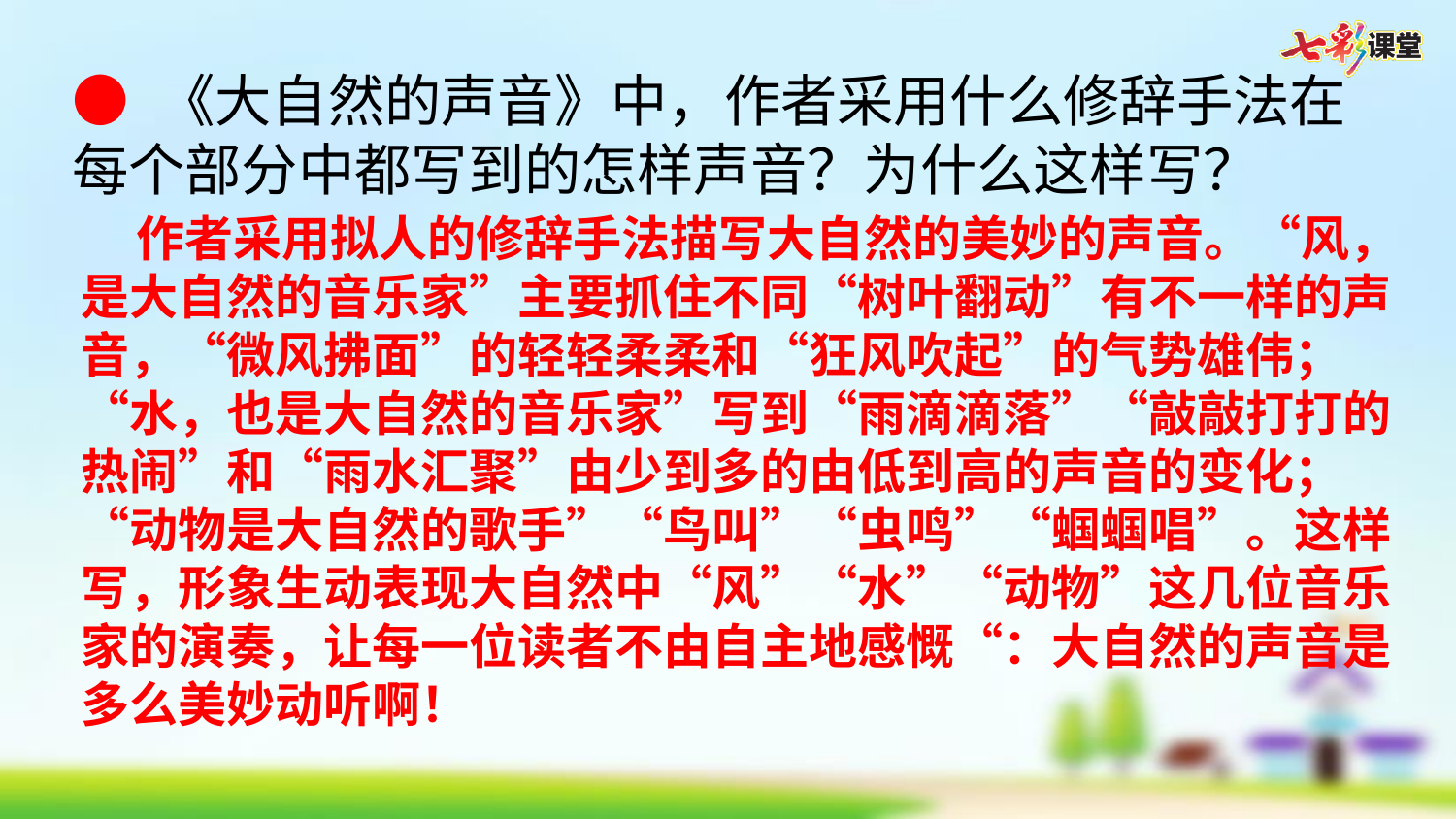

● 《大自然的声音》中，作者采用什么修辞手法在每个部分中都写到的怎样声音？为什么这样写？
    作者采用拟人的修辞手法描写大自然的美妙的声音。“风，是大自然的音乐家”主要抓住不同“树叶翻动”有不一样的声音，“微风拂面”的轻轻柔柔和“狂风吹起”的气势雄伟；“水，也是大自然的音乐家”写到“雨滴滴落”“敲敲打打的热闹”和“雨水汇聚”由少到多的由低到高的声音的变化；“动物是大自然的歌手”“鸟叫”“虫鸣”“蝈蝈唱”。这样写，形象生动表现大自然中“风”“水”“动物”这几位音乐家的演奏，让每一位读者不由自主地感慨“：大自然的声音是多么美妙动听啊！